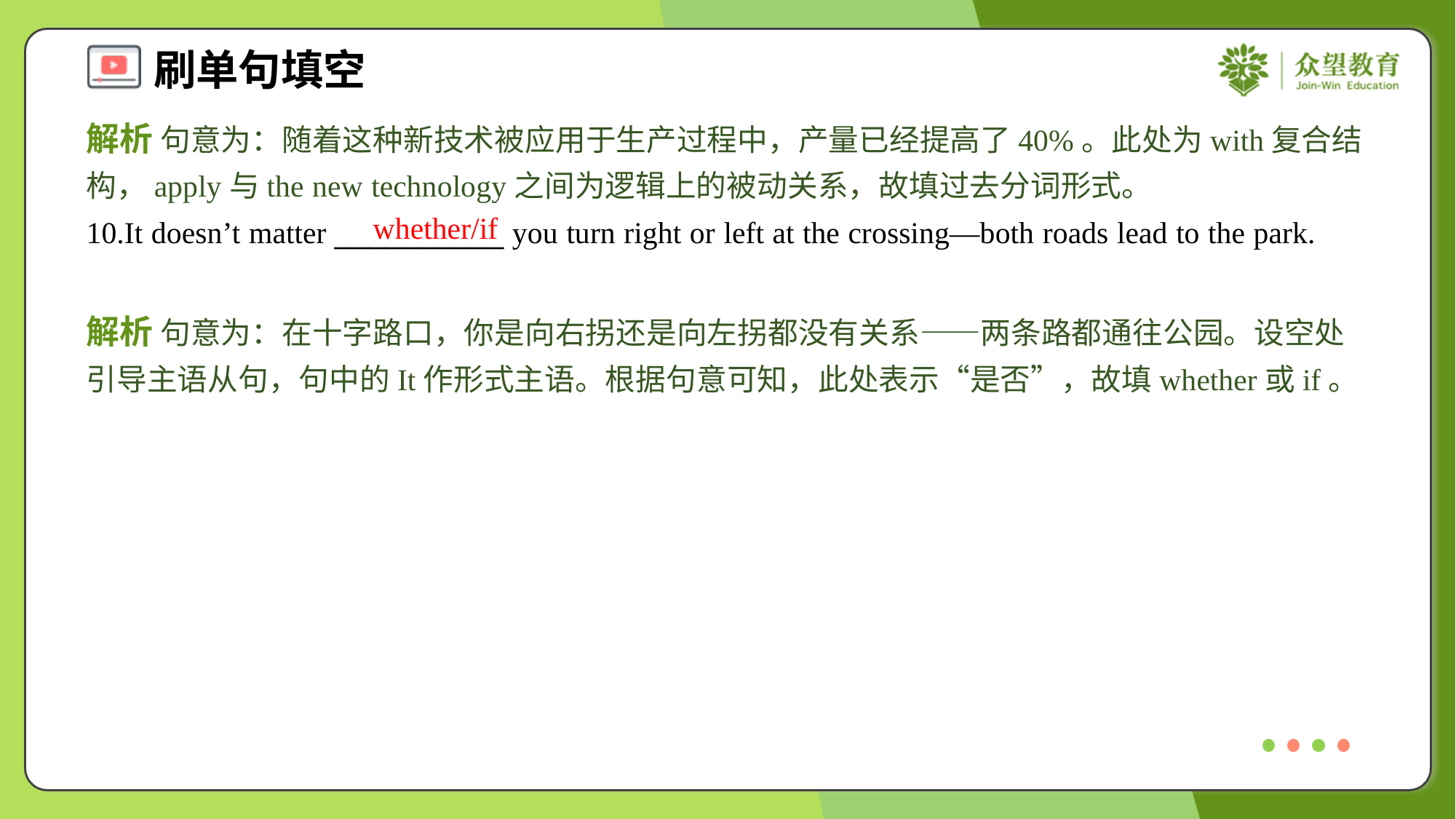

解析 句意为：随着这种新技术被应用于生产过程中，产量已经提高了40%。此处为with复合结构，apply与the new technology之间为逻辑上的被动关系，故填过去分词形式。
whether/if
10.It doesn’t matter __________ you turn right or left at the crossing—both roads lead to the park.
解析 句意为：在十字路口，你是向右拐还是向左拐都没有关系——两条路都通往公园。设空处引导主语从句，句中的It作形式主语。根据句意可知，此处表示“是否”，故填whether或if。